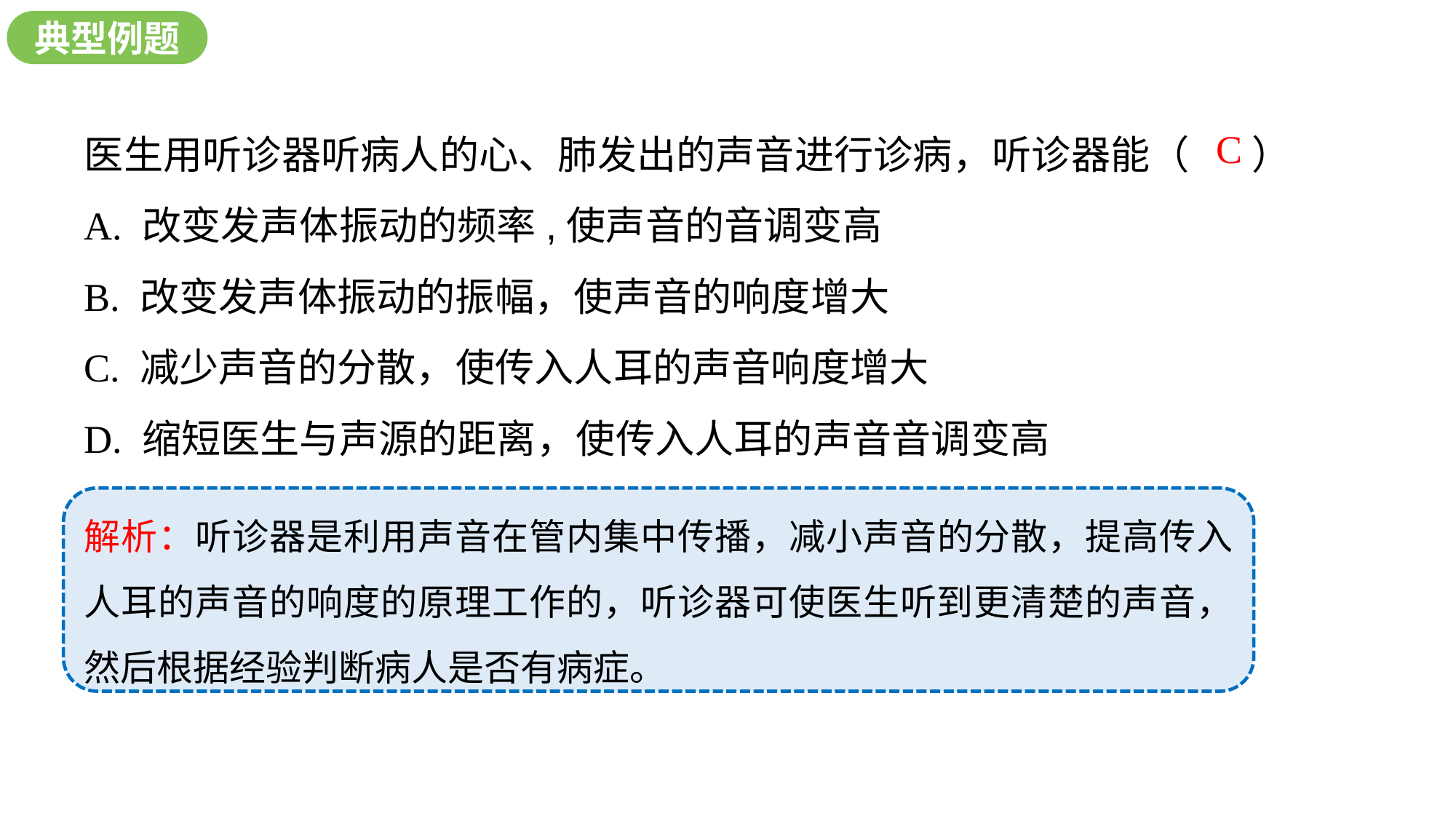

典型例题
医生用听诊器听病人的心、肺发出的声音进行诊病，听诊器能（       ）
A. 改变发声体振动的频率,使声音的音调变高
B. 改变发声体振动的振幅，使声音的响度增大
C. 减少声音的分散，使传入人耳的声音响度增大
D. 缩短医生与声源的距离，使传入人耳的声音音调变高
C
解析：听诊器是利用声音在管内集中传播，减小声音的分散，提高传入人耳的声音的响度的原理工作的，听诊器可使医生听到更清楚的声音，然后根据经验判断病人是否有病症。